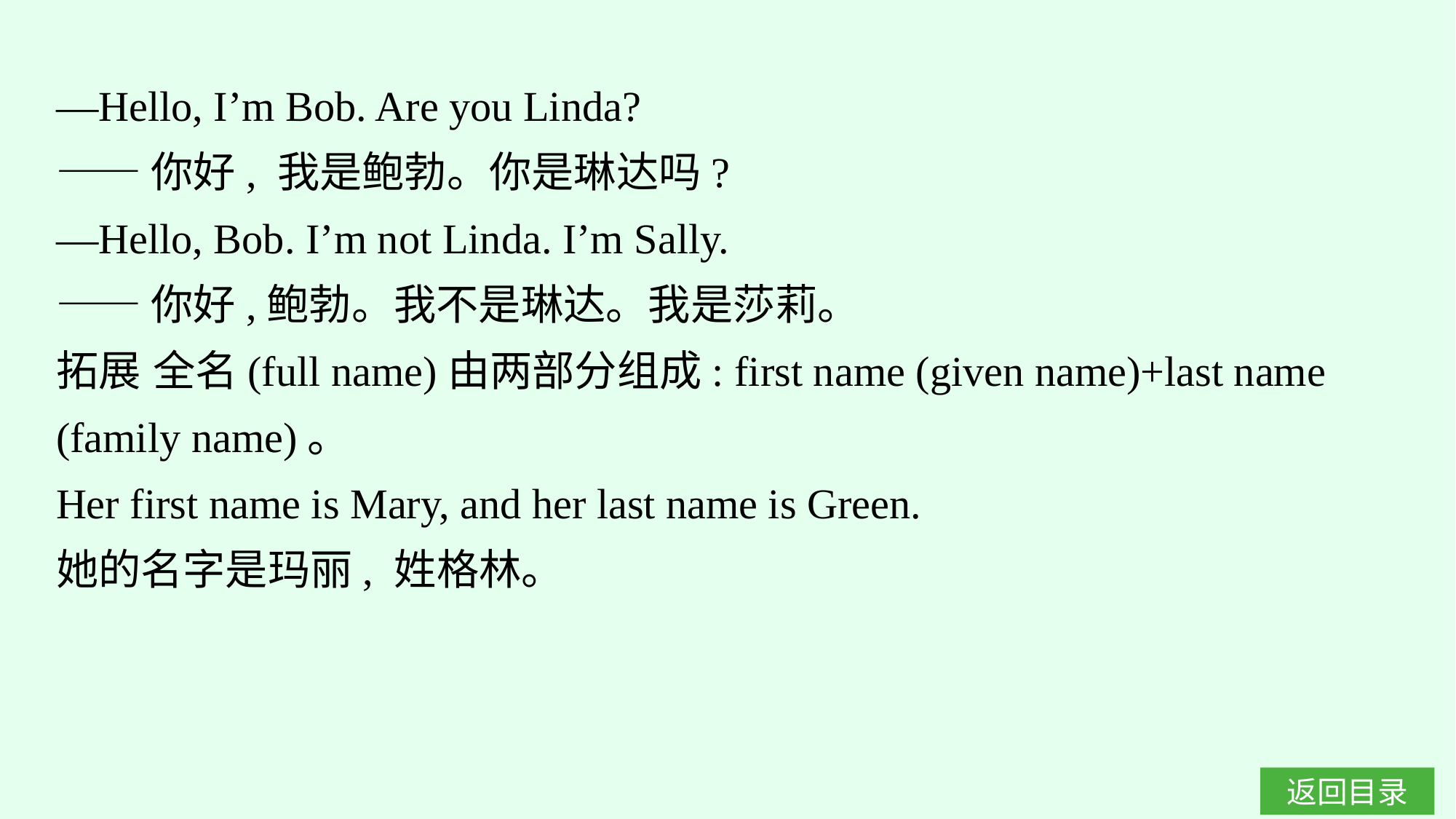

—Hello, I’m Bob. Are you Linda?
——你好, 我是鲍勃。你是琳达吗?
—Hello, Bob. I’m not Linda. I’m Sally.
——你好,鲍勃。我不是琳达。我是莎莉。
拓展 全名(full name)由两部分组成: first name (given name)+last name (family name)。
Her first name is Mary, and her last name is Green.
她的名字是玛丽, 姓格林。